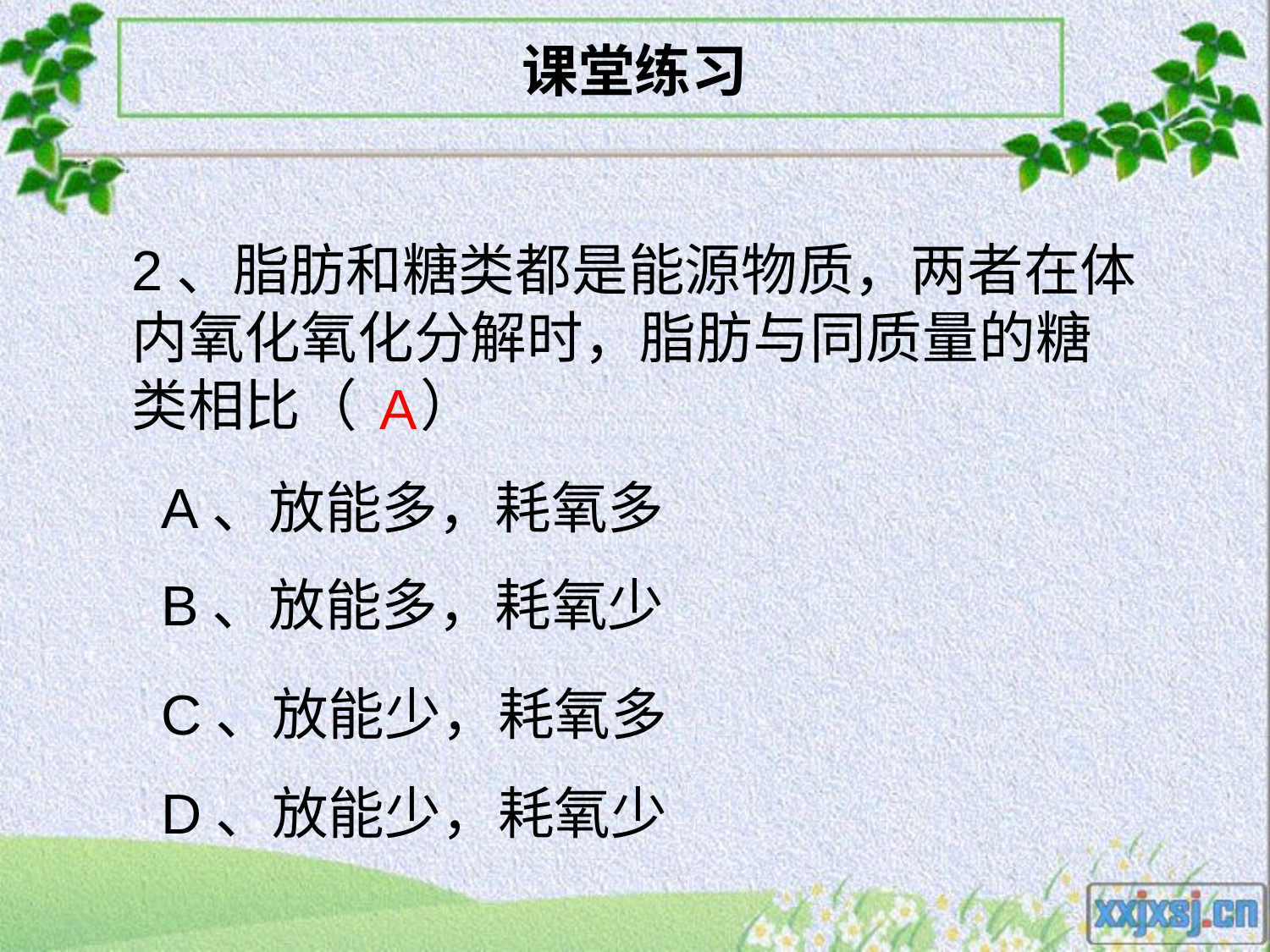

# 课堂练习
2、脂肪和糖类都是能源物质，两者在体内氧化氧化分解时，脂肪与同质量的糖类相比（     ）
A
A、放能多，耗氧多
B、放能多，耗氧少
C、放能少，耗氧多
D、放能少，耗氧少